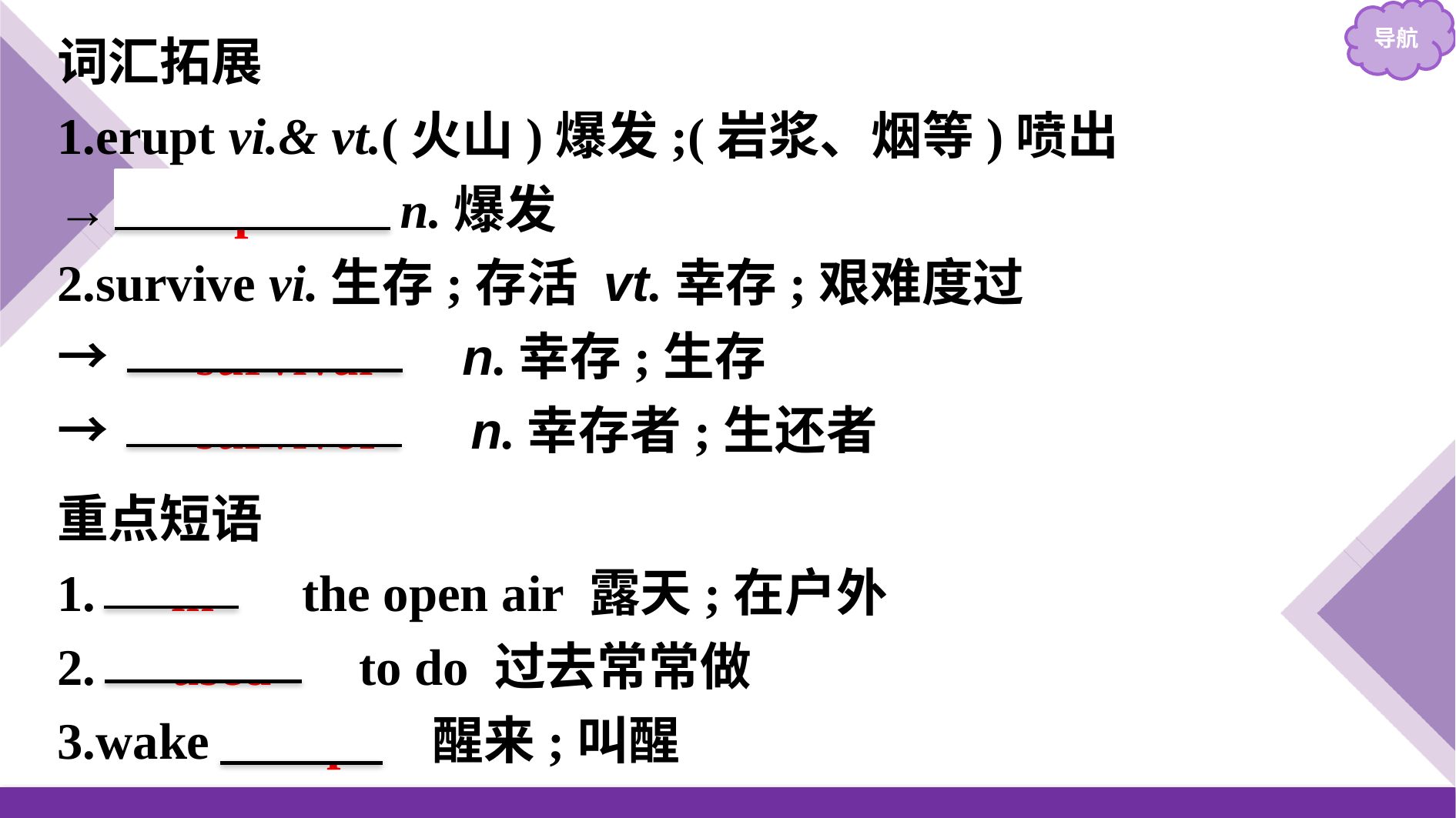

词汇拓展
1.erupt vi.& vt.(火山)爆发;(岩浆、烟等)喷出
→    eruption    n.爆发
2.survive vi.生存;存活 vt.幸存;艰难度过
→ 　survival　 n.幸存;生存
→ 　survivor　 n.幸存者;生还者

重点短语
1.　in　 the open air 露天;在户外
2.　used　 to do 过去常常做
3.wake 　up　 醒来;叫醒